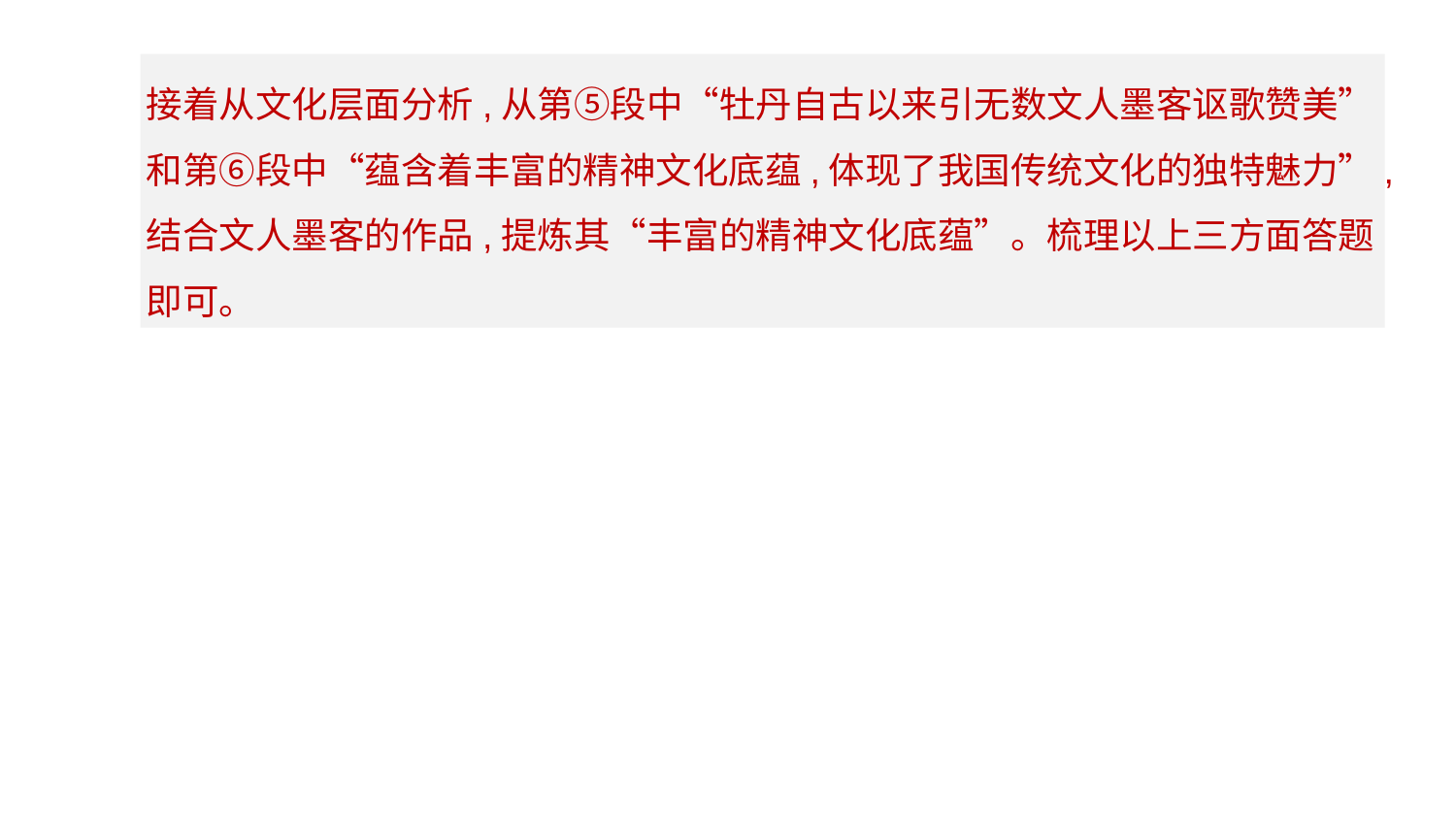

接着从文化层面分析,从第⑤段中“牡丹自古以来引无数文人墨客讴歌赞美”和第⑥段中“蕴含着丰富的精神文化底蕴,体现了我国传统文化的独特魅力”,结合文人墨客的作品,提炼其“丰富的精神文化底蕴”。梳理以上三方面答题即可。